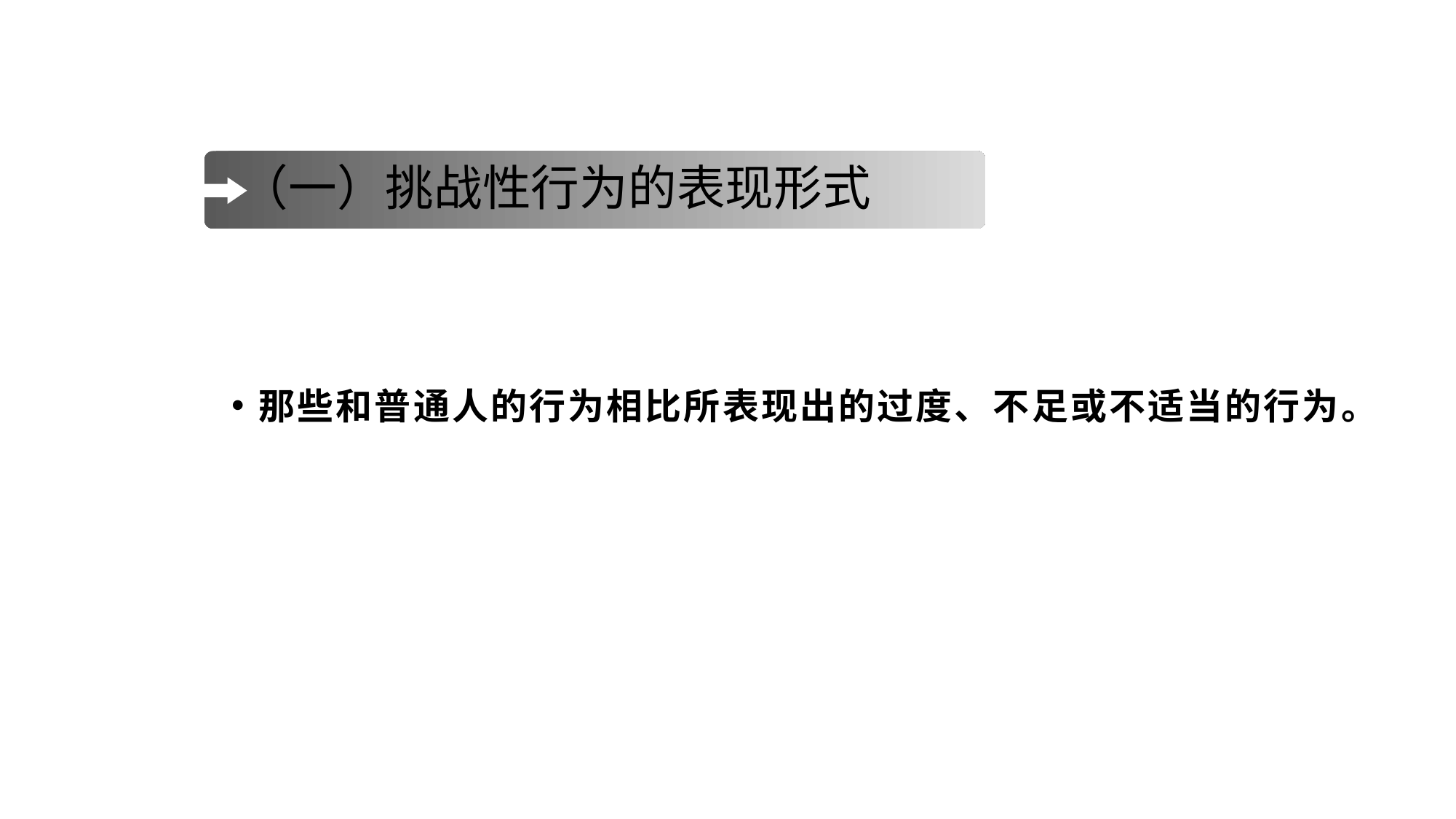

（一）挑战性行为的表现形式

那些和普通人的行为相比所表现出的过度、不足或不适当的行为。